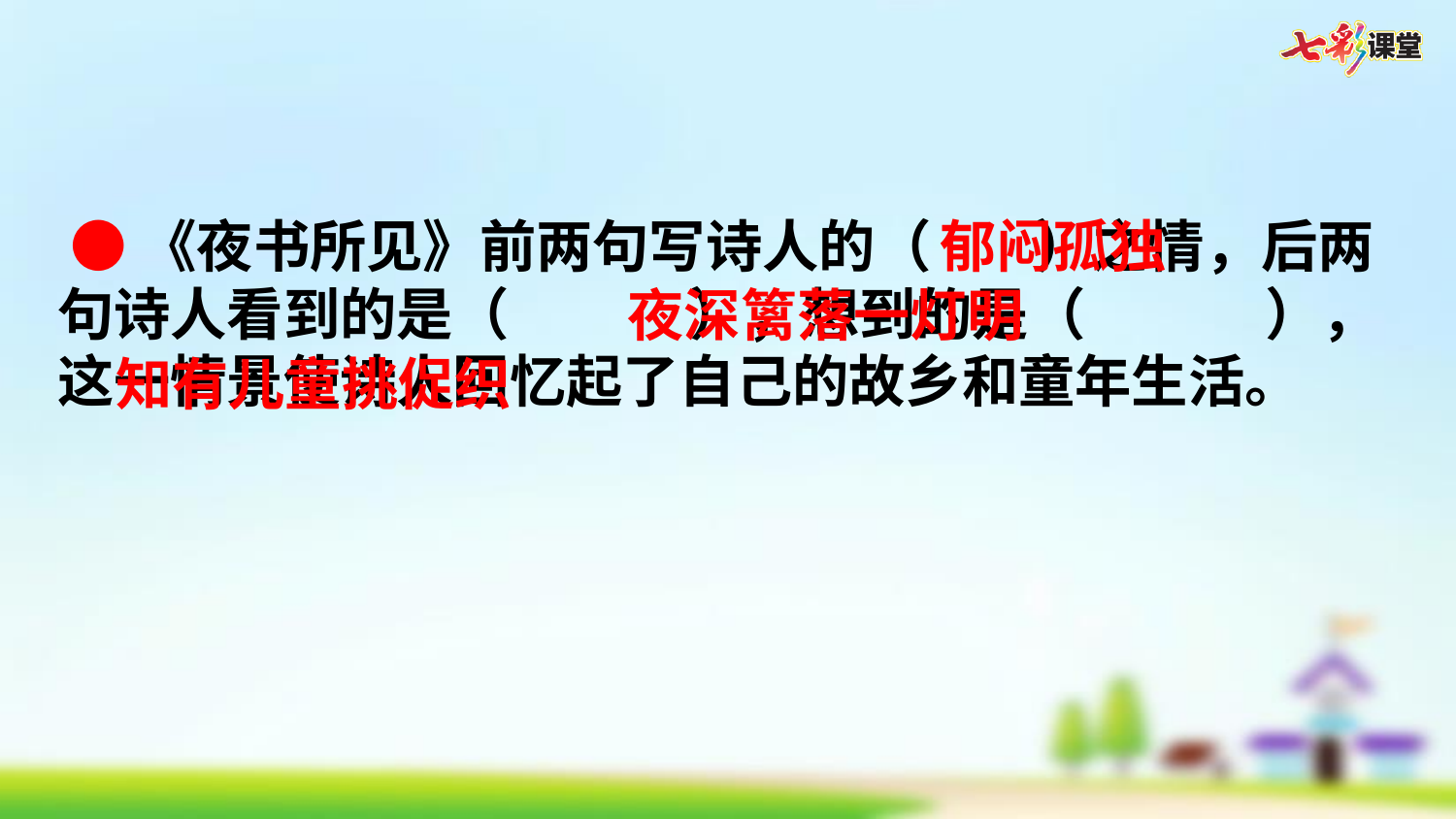

●《夜书所见》前两句写诗人的（        ）之情，后两句诗人看到的是（              ），想到的是（              ），这一情景使诗人回忆起了自己的故乡和童年生活。
郁闷孤独
夜深篱落一灯明
知有儿童挑促织